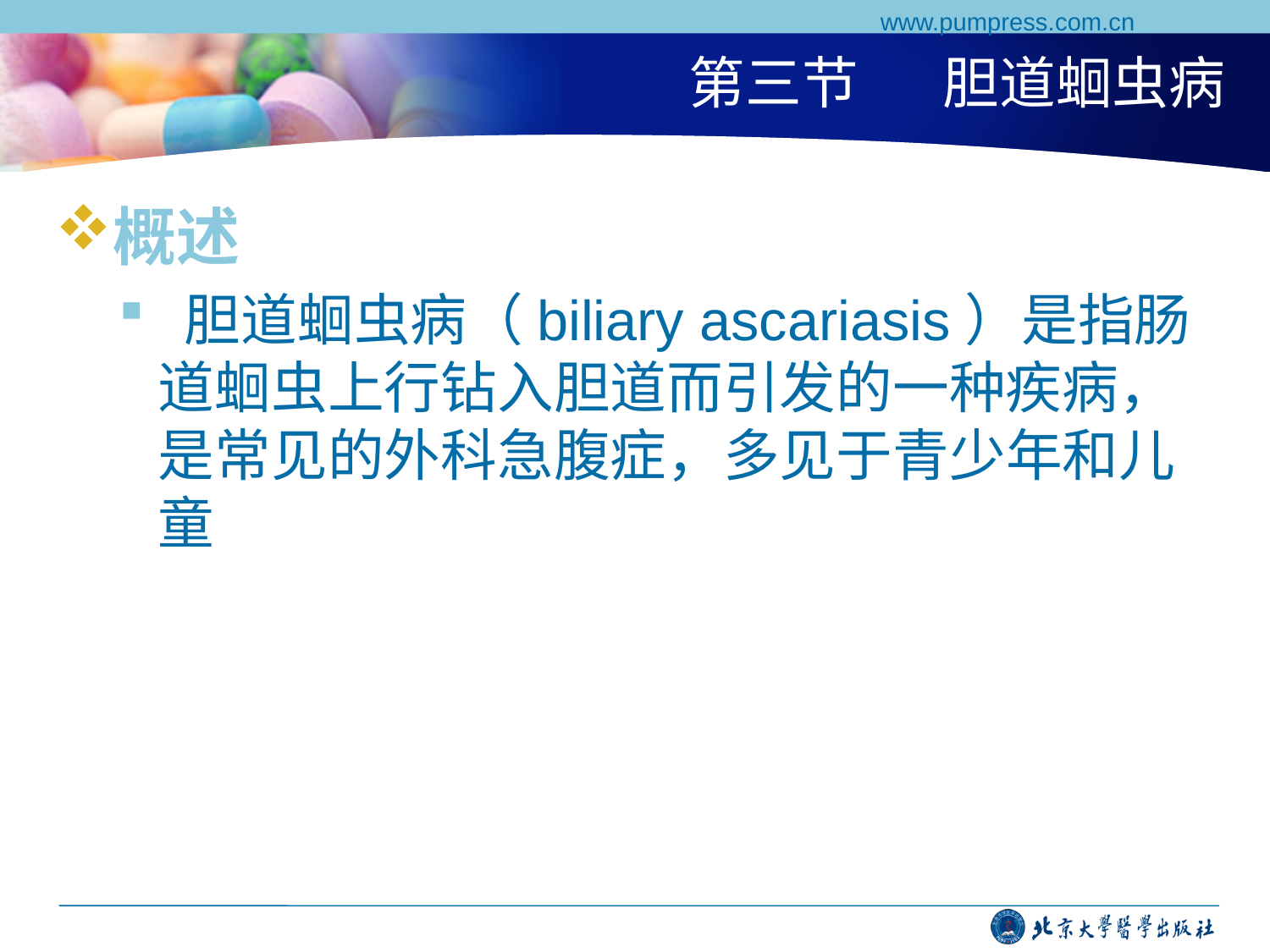

www.pumpress.com.cn
# 第三节	胆道蛔虫病
概述
 胆道蛔虫病（biliary ascariasis）是指肠道蛔虫上行钻入胆道而引发的一种疾病，是常见的外科急腹症，多见于青少年和儿童